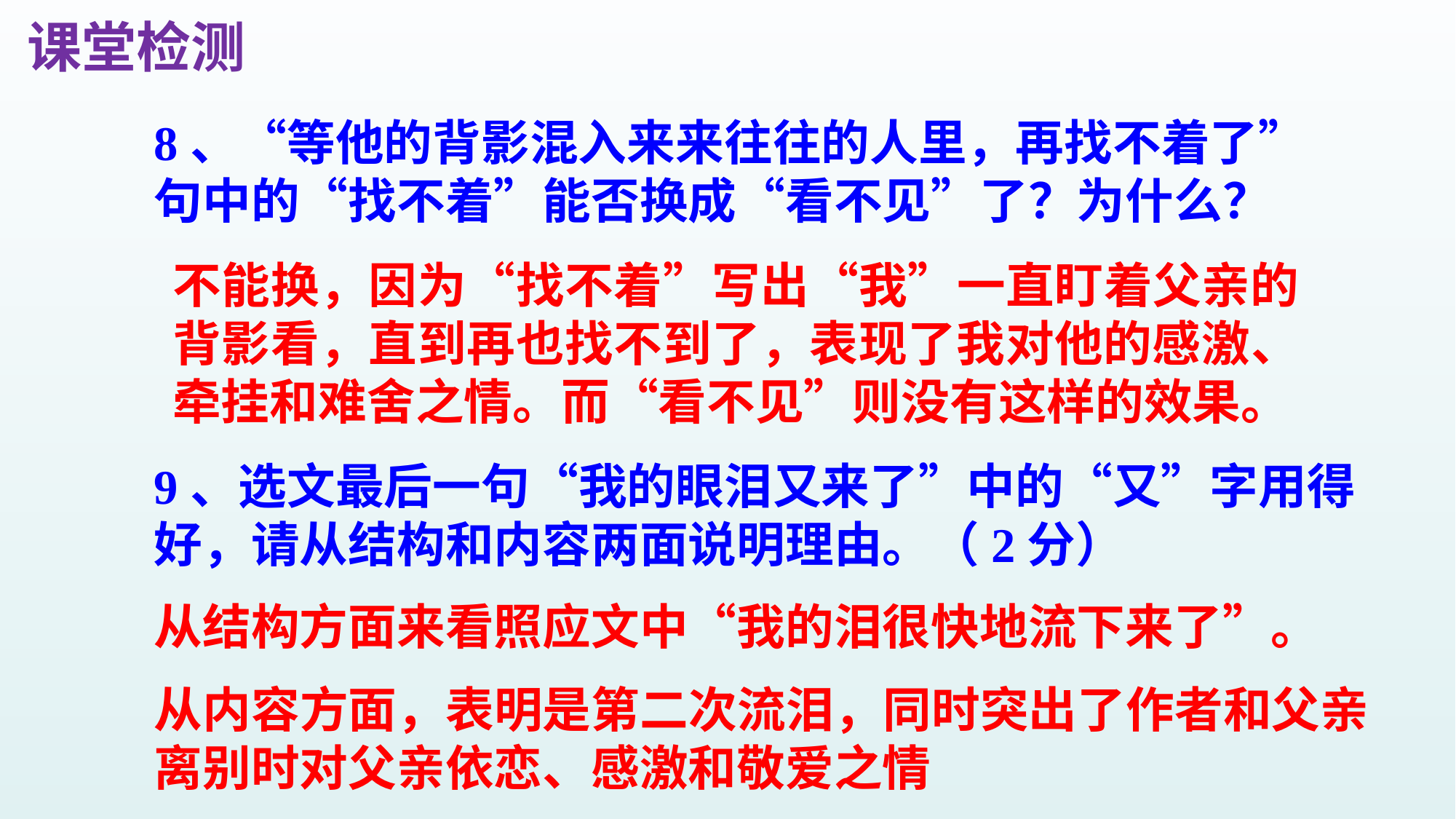

课堂检测
8、“等他的背影混入来来往往的人里，再找不着了”句中的“找不着”能否换成“看不见”了？为什么？
不能换，因为“找不着”写出“我”一直盯着父亲的背影看，直到再也找不到了，表现了我对他的感激、牵挂和难舍之情。而“看不见”则没有这样的效果。
9、选文最后一句“我的眼泪又来了”中的“又”字用得好，请从结构和内容两面说明理由。（2分）
从结构方面来看照应文中“我的泪很快地流下来了”。
从内容方面，表明是第二次流泪，同时突出了作者和父亲离别时对父亲依恋、感激和敬爱之情